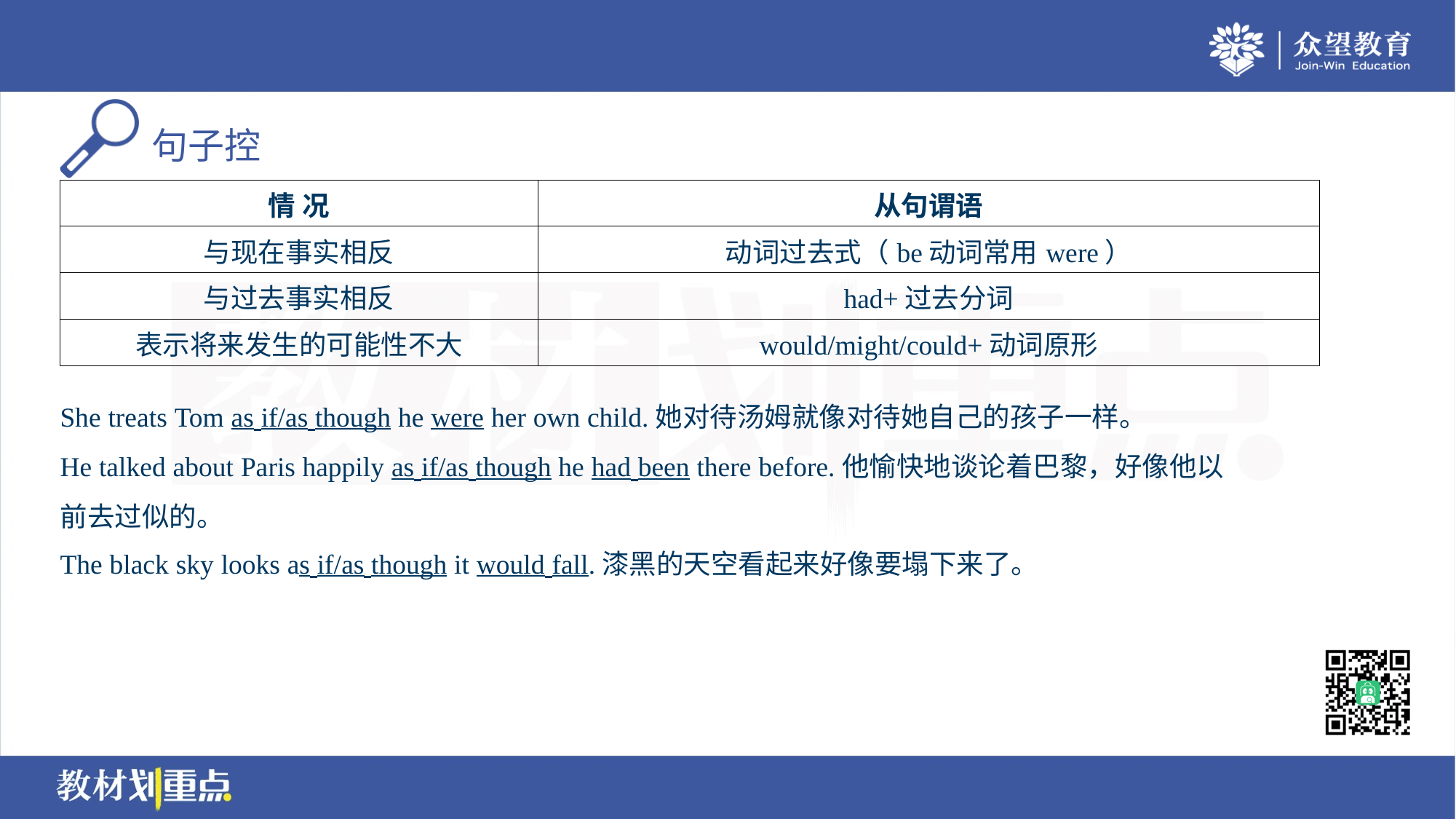

| 情 况 | 从句谓语 |
| --- | --- |
| 与现在事实相反 | 动词过去式（be动词常用were） |
| 与过去事实相反 | had+过去分词 |
| 表示将来发生的可能性不大 | would/might/could+动词原形 |
She treats Tom as if/as though he were her own child.她对待汤姆就像对待她自己的孩子一样。
He talked about Paris happily as if/as though he had been there before.他愉快地谈论着巴黎，好像他以
前去过似的。
The black sky looks as if/as though it would fall.漆黑的天空看起来好像要塌下来了。